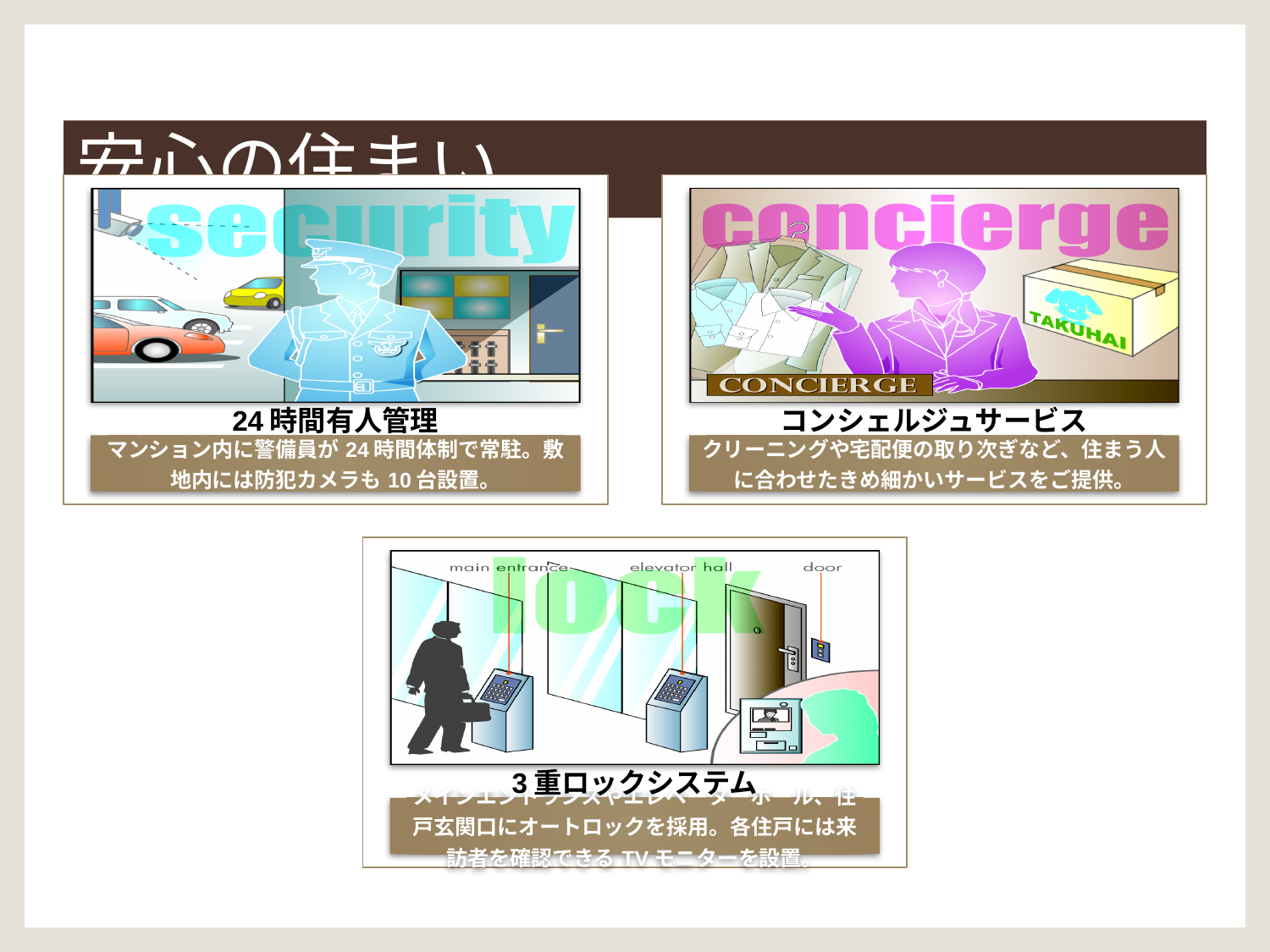

# 安心の住まい
24時間有人管理
マンション内に警備員が24時間体制で常駐。敷地内には防犯カメラも10台設置。
メインエントランスやエレベーターホール、住戸玄関口にオートロックを採用。各住戸には来訪者を確認できるTVモニターを設置。
3重ロックシステム
コンシェルジュサービス
クリーニングや宅配便の取り次ぎなど、住まう人に合わせたきめ細かいサービスをご提供。